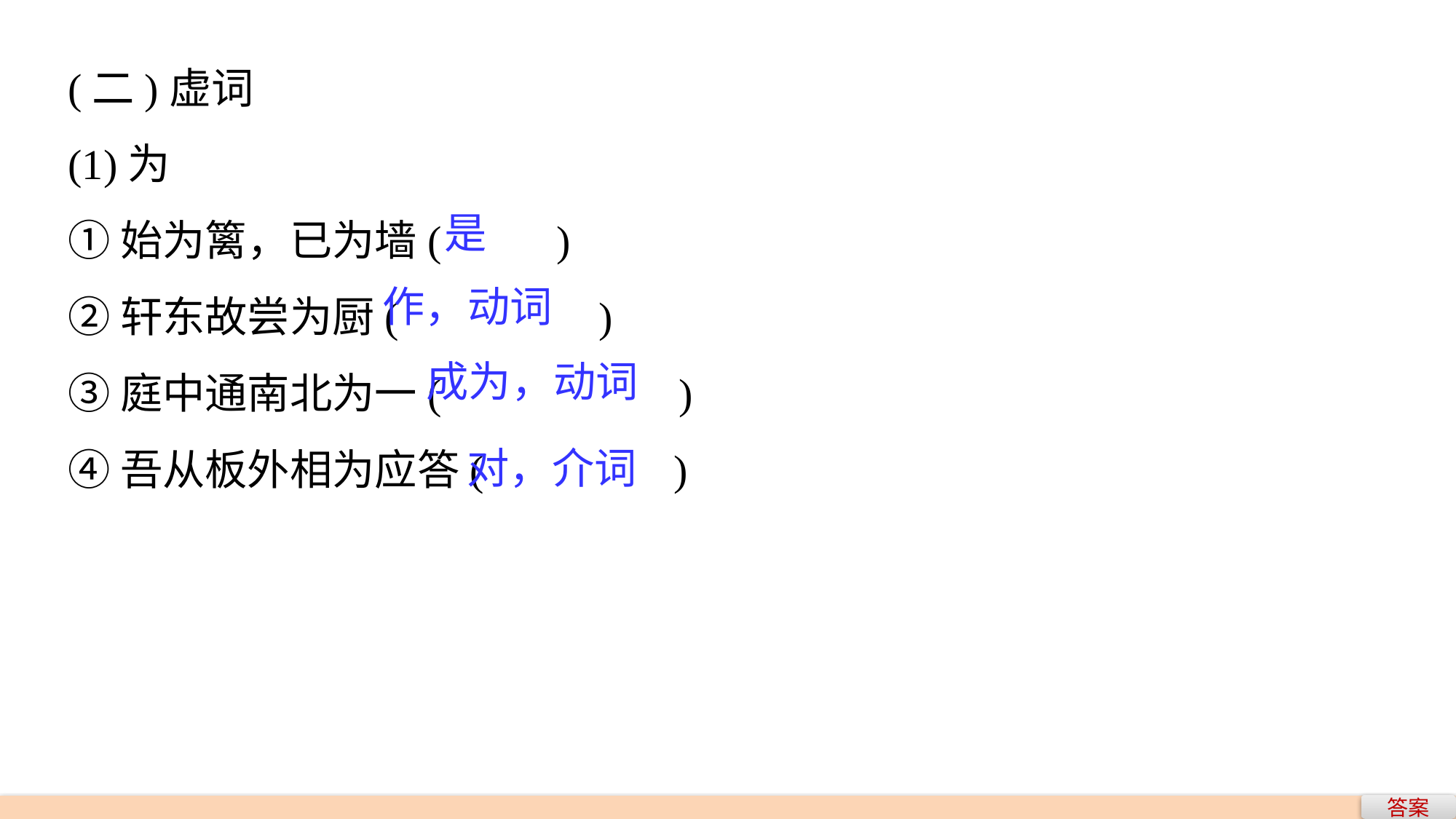

(二)虚词
(1)为
①始为篱，已为墙(　 　)
②轩东故尝为厨(　　　 　)
③庭中通南北为一(　　　　     )
④吾从板外相为应答(　　　　)
是
作，动词
成为，动词
对，介词
答案